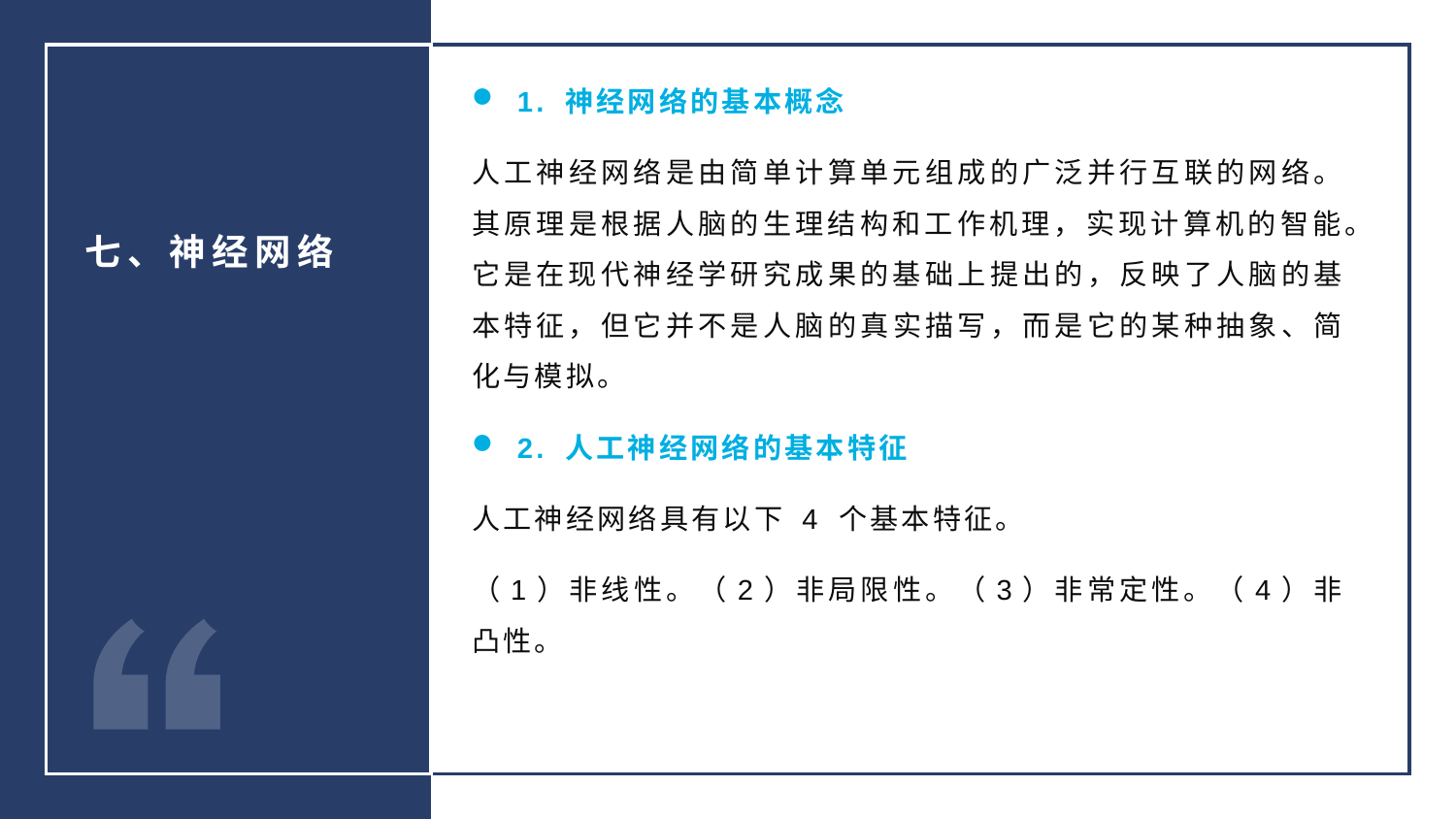

1. 神经网络的基本概念
人工神经网络是由简单计算单元组成的广泛并行互联的网络。其原理是根据人脑的生理结构和工作机理，实现计算机的智能。它是在现代神经学研究成果的基础上提出的，反映了人脑的基本特征，但它并不是人脑的真实描写，而是它的某种抽象、简化与模拟。
2. 人工神经网络的基本特征
人工神经网络具有以下 4 个基本特征。
（1）非线性。（2）非局限性。（3）非常定性。（4）非凸性。
七、神经网络